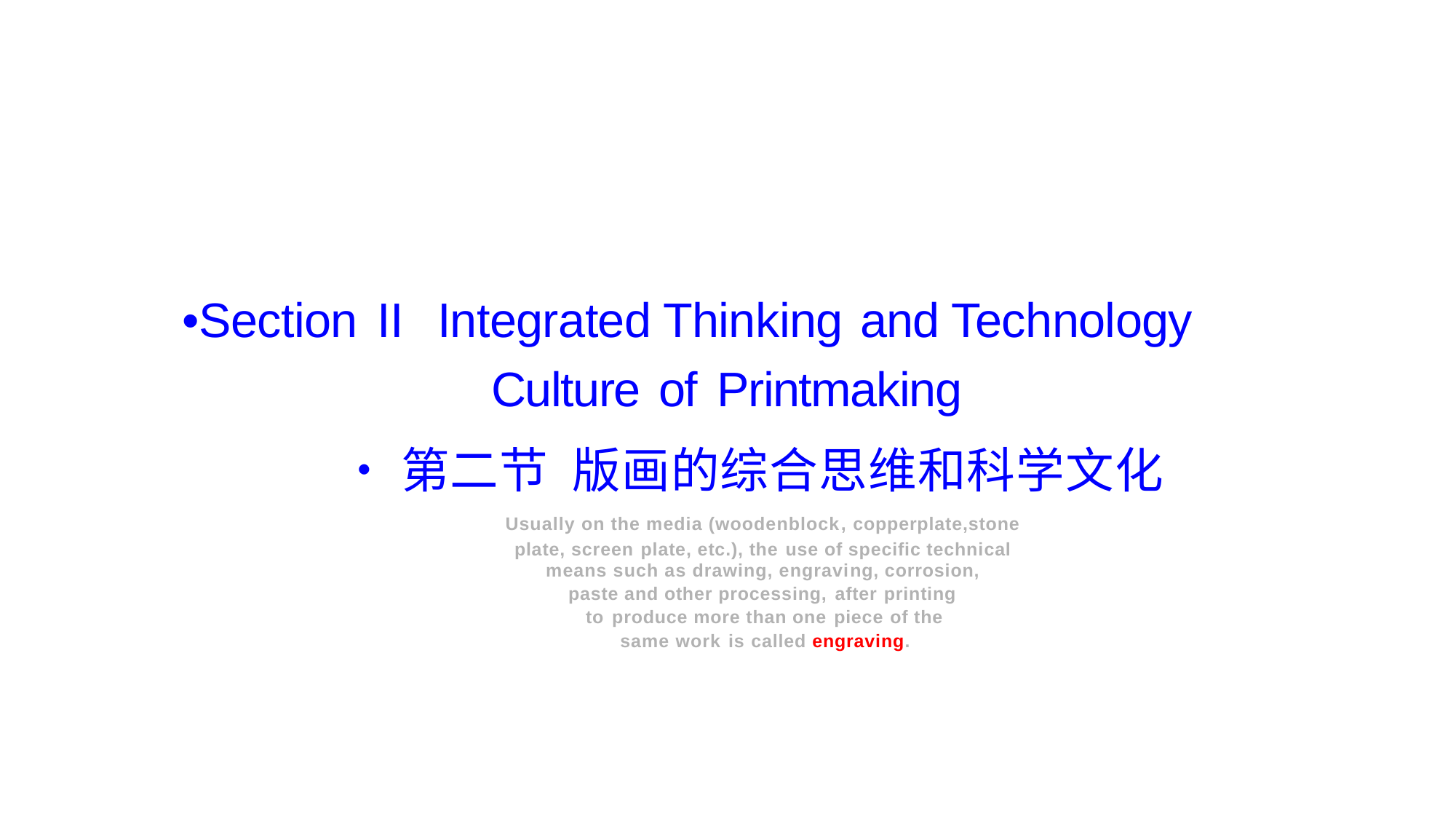

•Section II  Integrated Thinking and Technology
Culture of Printmaking
•第二节  版画的综合思维和科学文化
Usually on the media (woodenblock, copperplate,stone
plate, screen plate, etc.), the use of specific technical
means such as drawing, engraving, corrosion,
paste and other processing, after printing
to produce more than one piece of the
same work is called engraving.